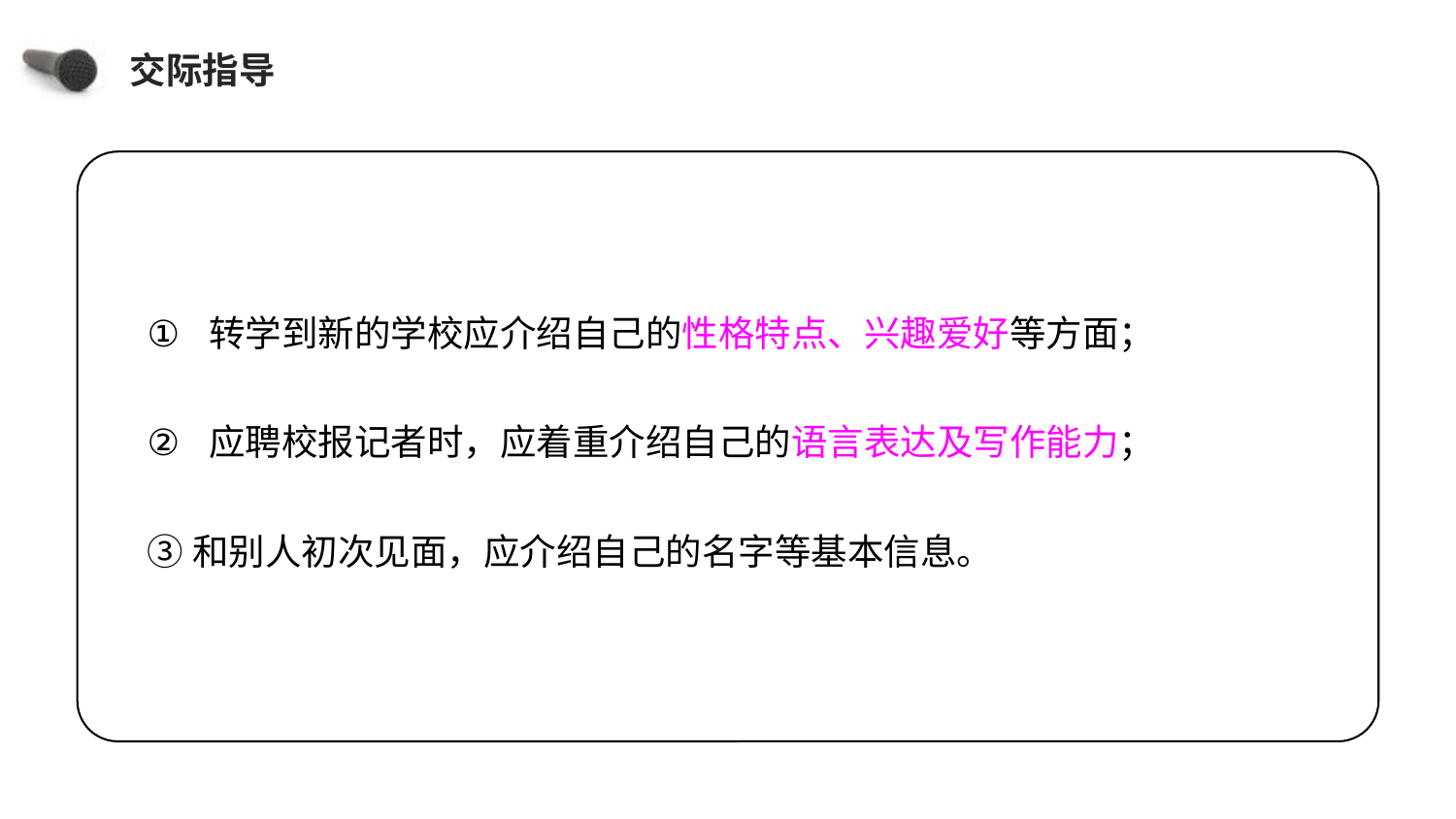

交际指导
转学到新的学校应介绍自己的性格特点、兴趣爱好等方面；
应聘校报记者时，应着重介绍自己的语言表达及写作能力；
③和别人初次见面，应介绍自己的名字等基本信息。